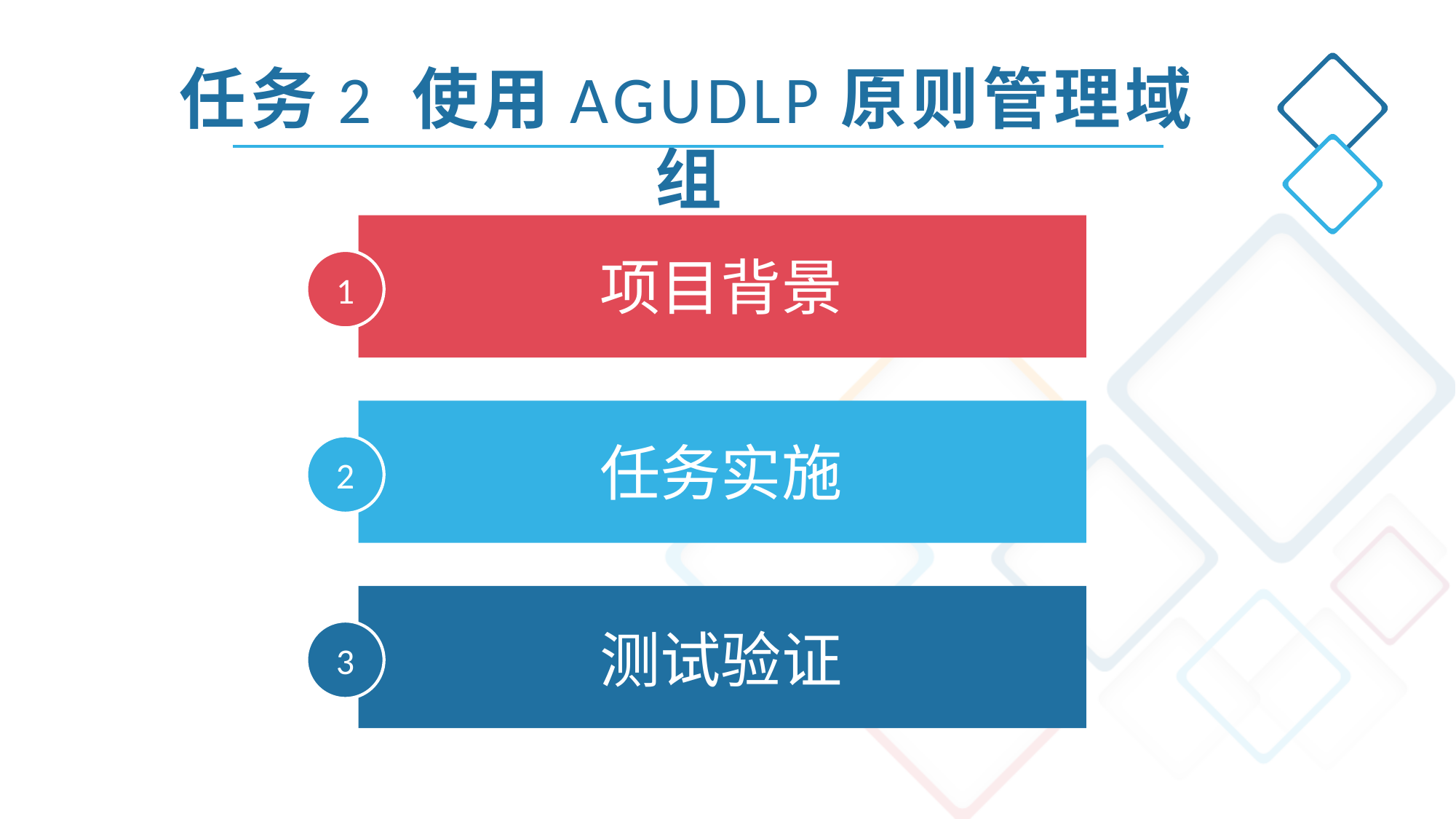

任务2 使用AGUDLP原则管理域组

1
项目背景

2
任务实施

3
测试验证